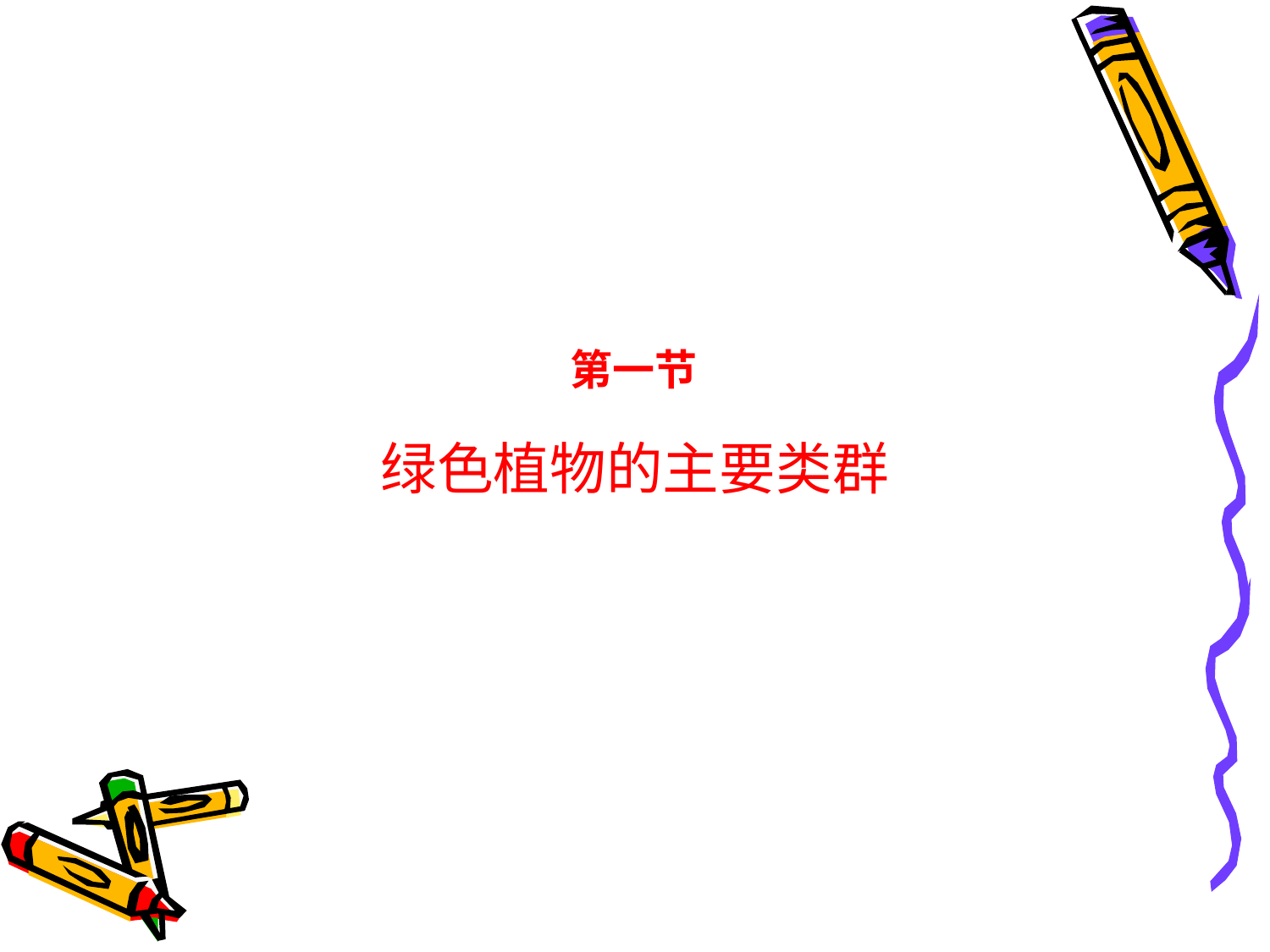

第二单元 多彩的生物世界
第一章 生物圈中的绿色植物
第一节

绿色植物的主要类群